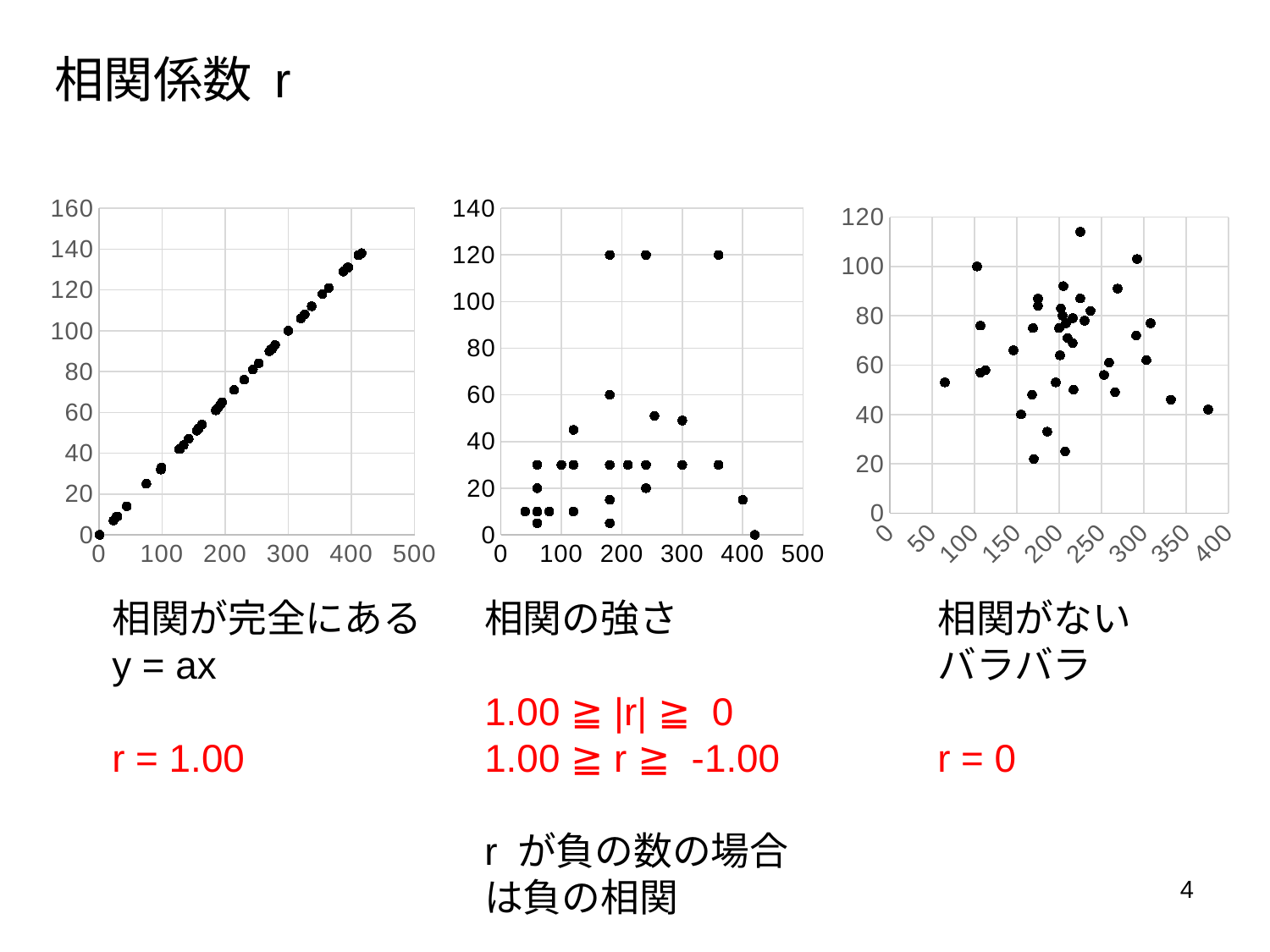

相関係数 r

### Chart

| Category | LINE利用時間(分) |
|---|---|

### Chart

| Category | LINE利用時間(分) |
|---|---|

### Chart

| Category | LINE利用時間(分) |
|---|---|
相関が完全にある
y = ax

r = 1.00

相関の強さ

1.00 ≧ |r| ≧  0
1.00 ≧ r ≧  -1.00

r が負の数の場合は負の相関
相関がない
バラバラ

r = 0

4